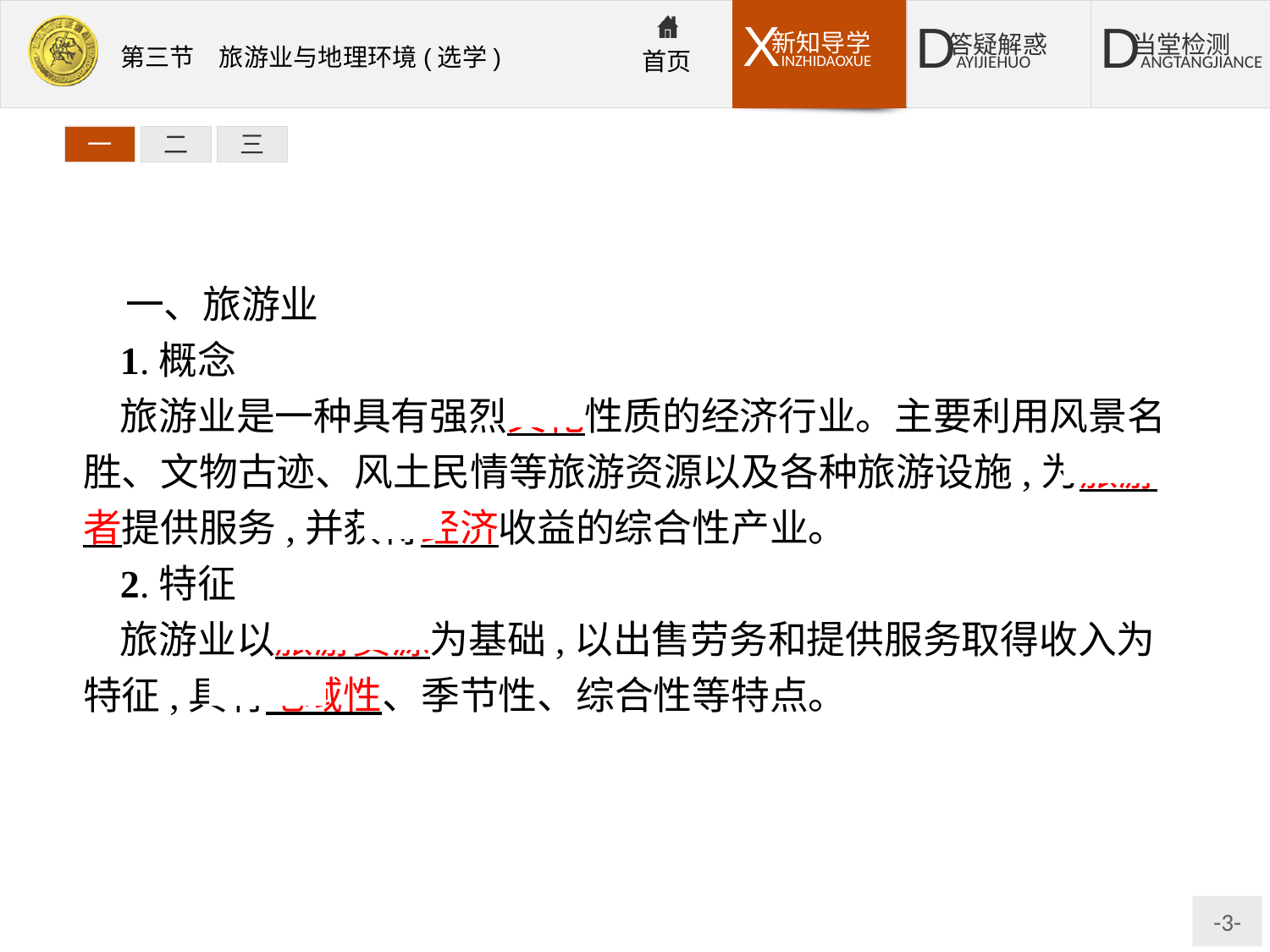

一
二
三
一、旅游业
1.概念
旅游业是一种具有强烈文化性质的经济行业。主要利用风景名胜、文物古迹、风土民情等旅游资源以及各种旅游设施,为旅游者提供服务,并获得经济收益的综合性产业。
2.特征
旅游业以旅游资源为基础,以出售劳务和提供服务取得收入为特征,具有地域性、季节性、综合性等特点。